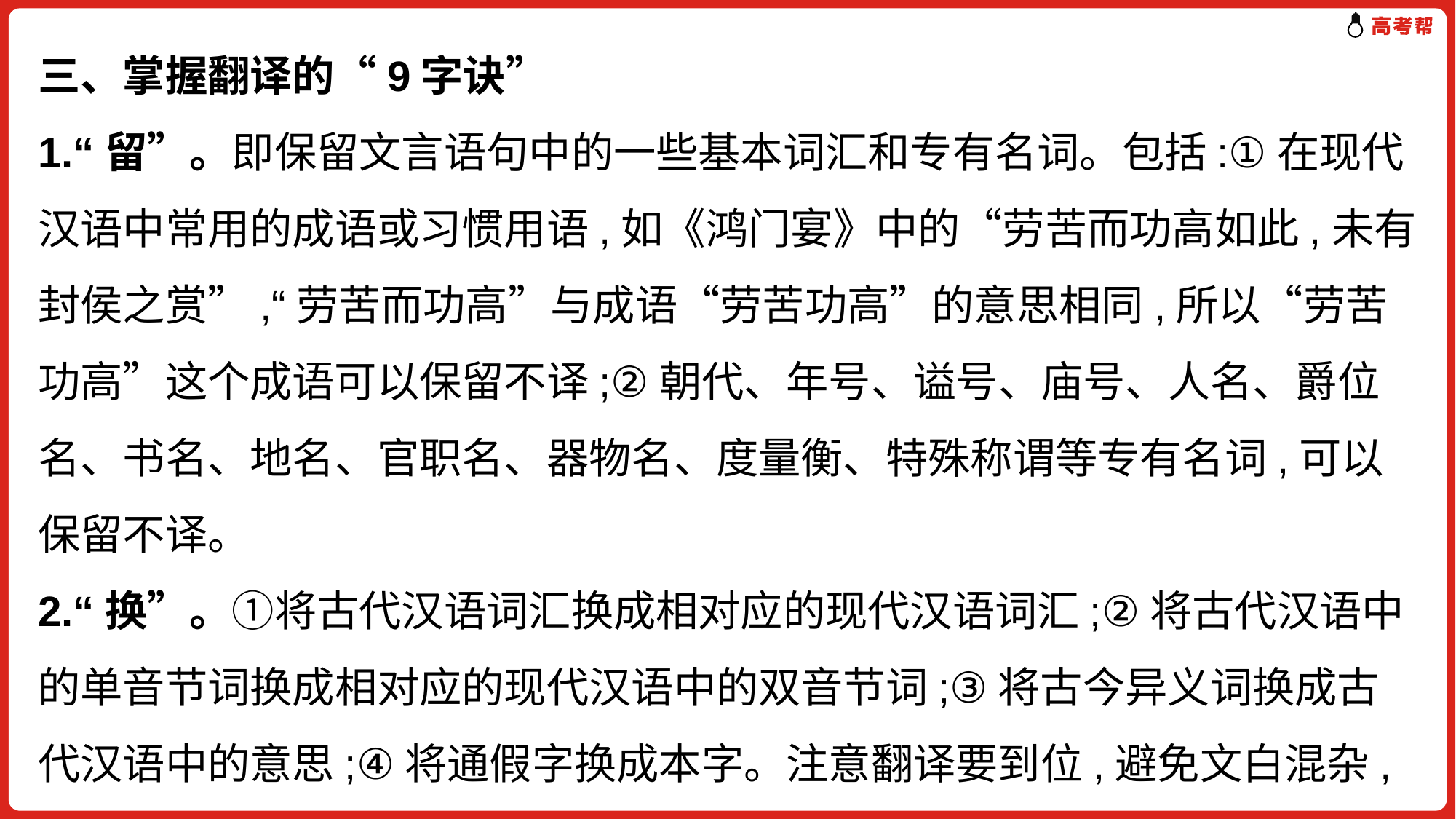

三、掌握翻译的“9字诀”
1.“留”。即保留文言语句中的一些基本词汇和专有名词。包括:①在现代汉语中常用的成语或习惯用语,如《鸿门宴》中的“劳苦而功高如此,未有封侯之赏”,“劳苦而功高”与成语“劳苦功高”的意思相同,所以“劳苦功高”这个成语可以保留不译;②朝代、年号、谥号、庙号、人名、爵位名、书名、地名、官职名、器物名、度量衡、特殊称谓等专有名词,可以保留不译。
2.“换”。①将古代汉语词汇换成相对应的现代汉语词汇;②将古代汉语中的单音节词换成相对应的现代汉语中的双音节词;③将古今异义词换成古代汉语中的意思;④将通假字换成本字。注意翻译要到位,避免文白混杂,不伦不类。